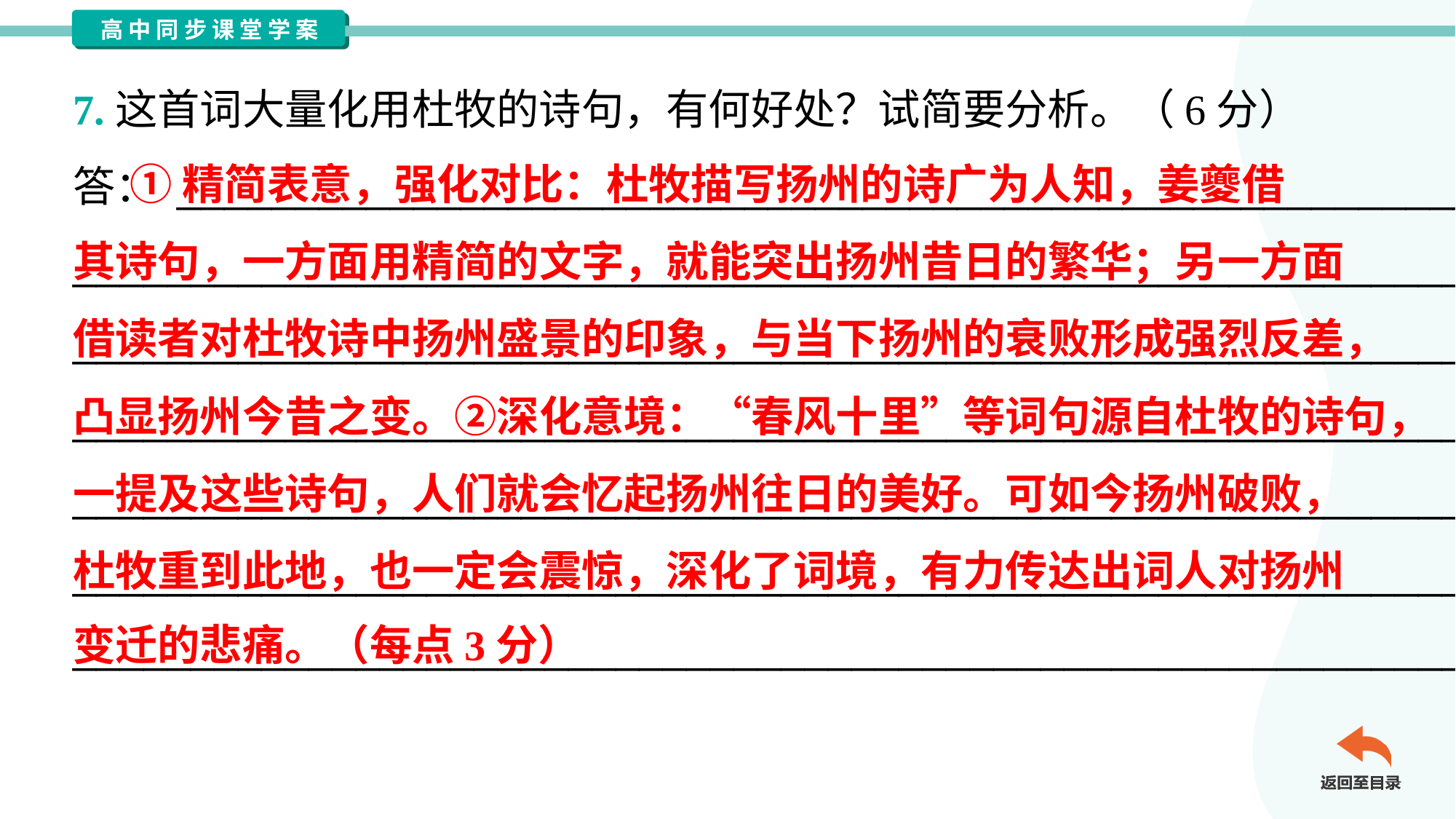

7.这首词大量化用杜牧的诗句，有何好处？试简要分析。（6分）
答： ________________________________________________________
_____________________________________________________________
_____________________________________________________________
_____________________________________________________________
_____________________________________________________________
_____________________________________________________________
_____________________________________________________________
      ①精简表意，强化对比：杜牧描写扬州的诗广为人知，姜夔借
其诗句，一方面用精简的文字，就能突出扬州昔日的繁华；另一方面
借读者对杜牧诗中扬州盛景的印象，与当下扬州的衰败形成强烈反差，
凸显扬州今昔之变。②深化意境：“春风十里”等词句源自杜牧的诗句，
一提及这些诗句，人们就会忆起扬州往日的美好。可如今扬州破败，
杜牧重到此地，也一定会震惊，深化了词境，有力传达出词人对扬州
变迁的悲痛。（每点3分）